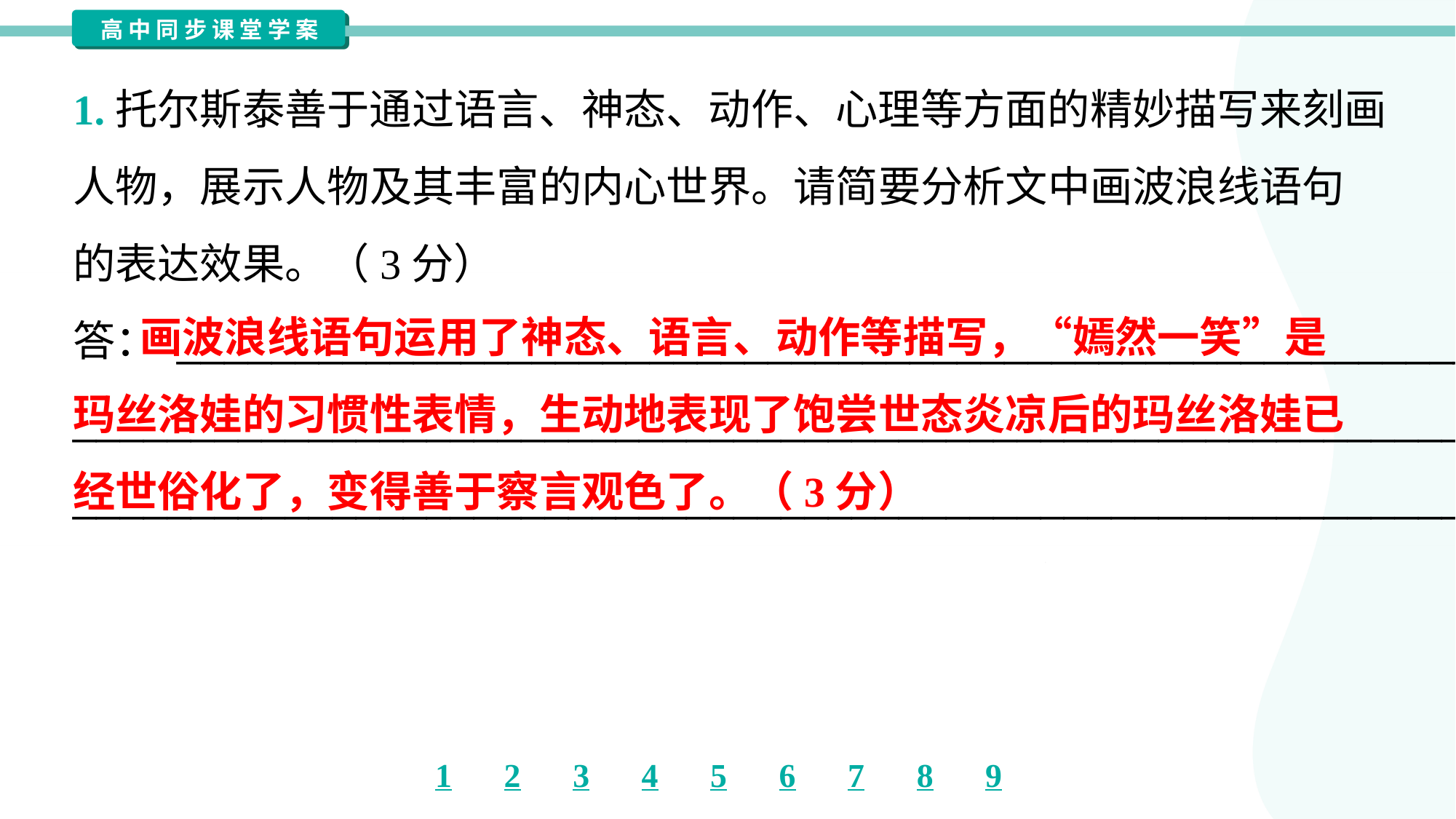

1.托尔斯泰善于通过语言、神态、动作、心理等方面的精妙描写来刻画
人物，展示人物及其丰富的内心世界。请简要分析文中画波浪线语句
的表达效果。（3分）
答： ________________________________________________________
_____________________________________________________________
_____________________________________________________________
      画波浪线语句运用了神态、语言、动作等描写，“嫣然一笑”是
玛丝洛娃的习惯性表情，生动地表现了饱尝世态炎凉后的玛丝洛娃已
经世俗化了，变得善于察言观色了。（3分）